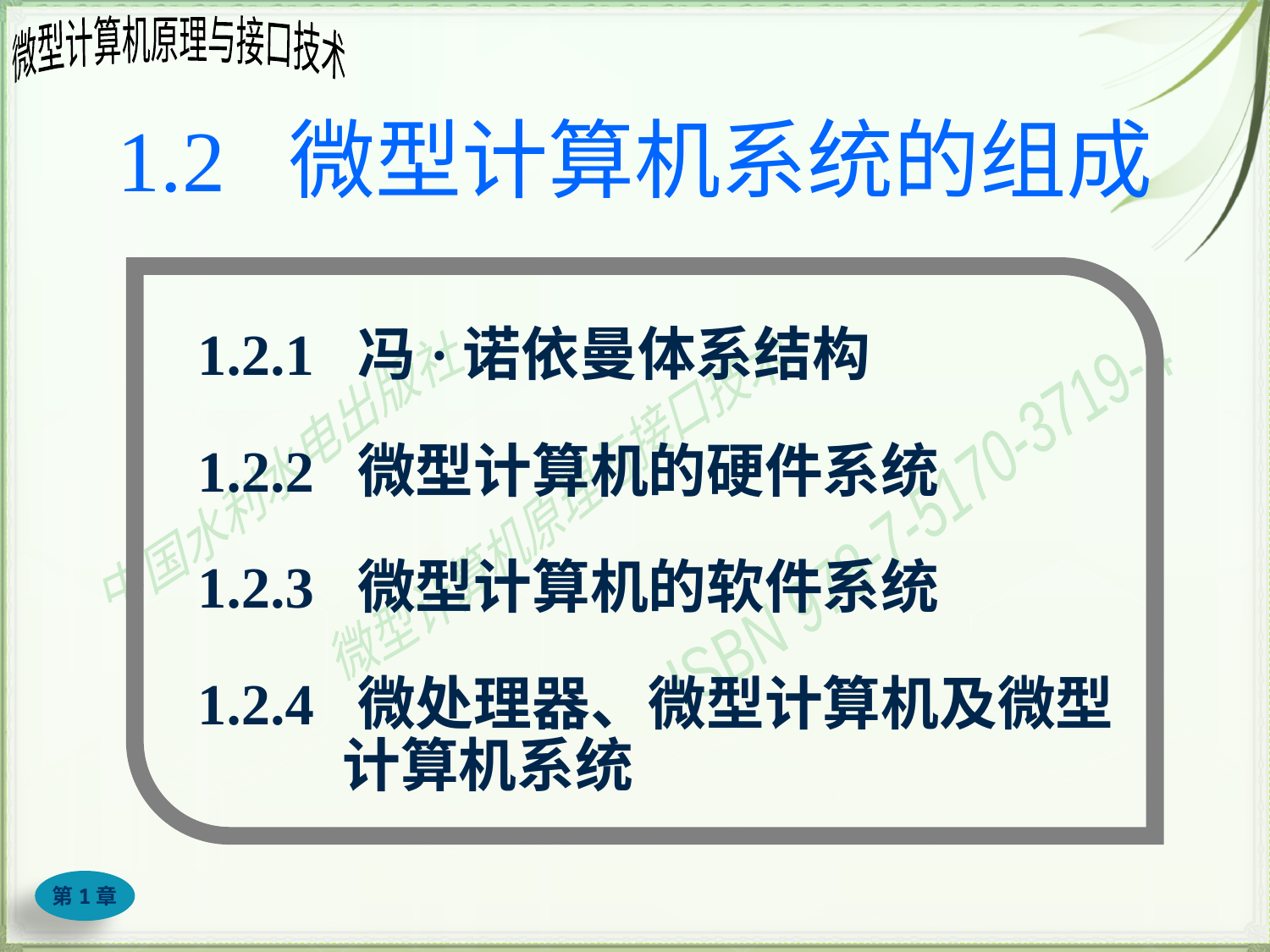

# 1.2  微型计算机系统的组成

1.2.1  冯·诺依曼体系结构
1.2.2  微型计算机的硬件系统
1.2.3  微型计算机的软件系统
1.2.4  微处理器、微型计算机及微型
计算机系统